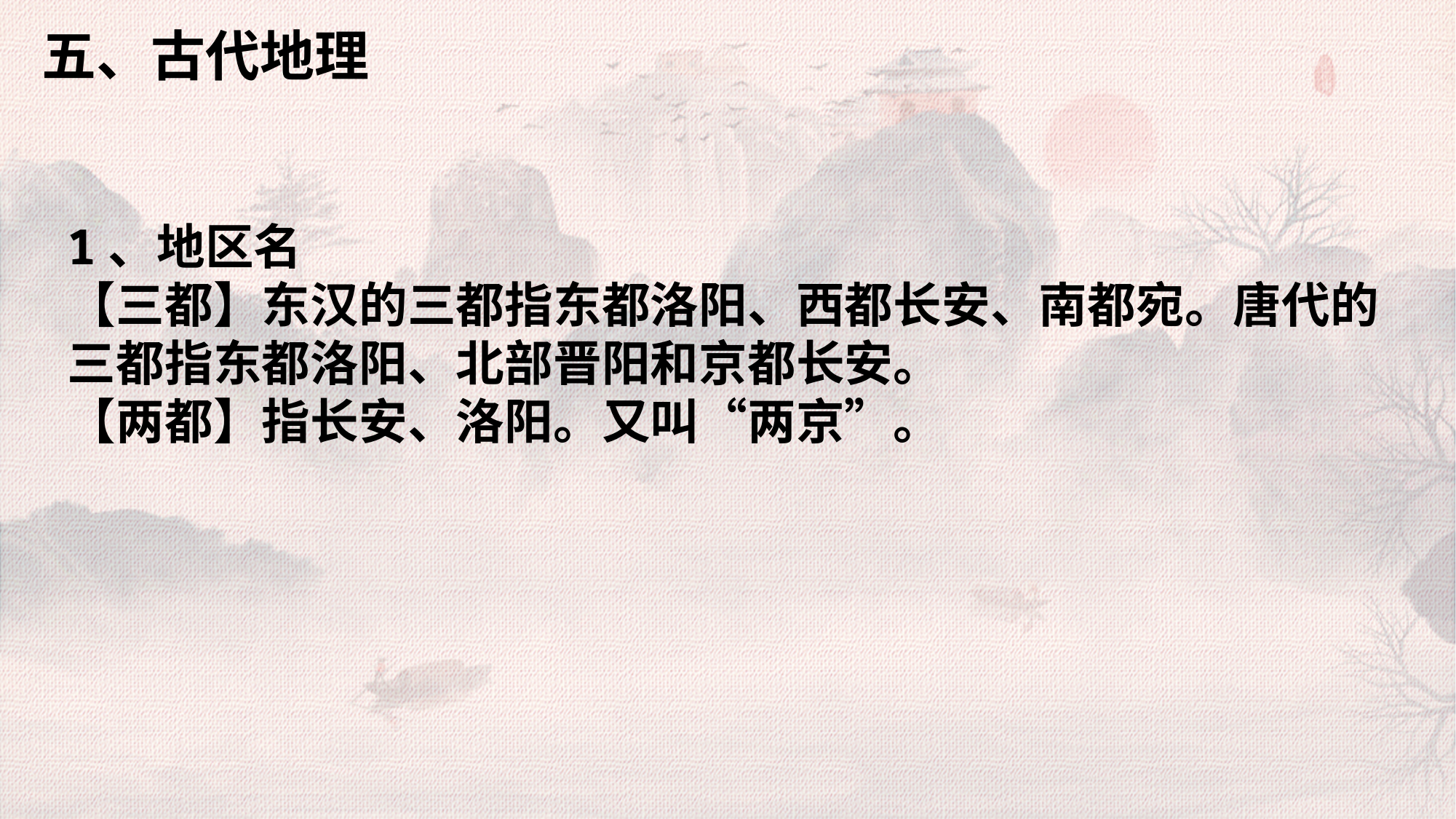

五、古代地理
1、地区名
【三都】东汉的三都指东都洛阳、西都长安、南都宛。唐代的三都指东都洛阳、北部晋阳和京都长安。
【两都】指长安、洛阳。又叫“两京”。